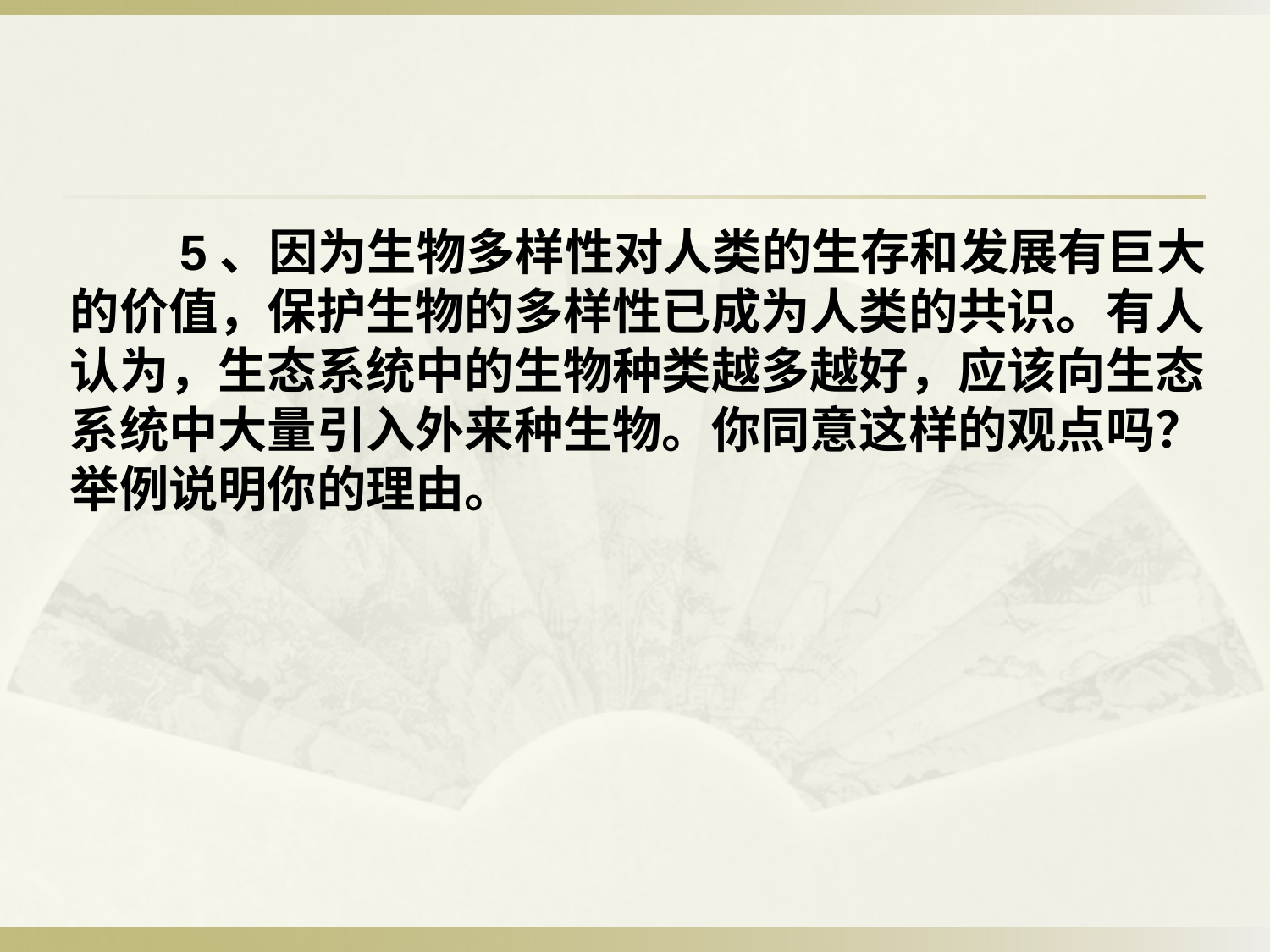

5、因为生物多样性对人类的生存和发展有巨大的价值，保护生物的多样性已成为人类的共识。有人认为，生态系统中的生物种类越多越好，应该向生态系统中大量引入外来种生物。你同意这样的观点吗？举例说明你的理由。